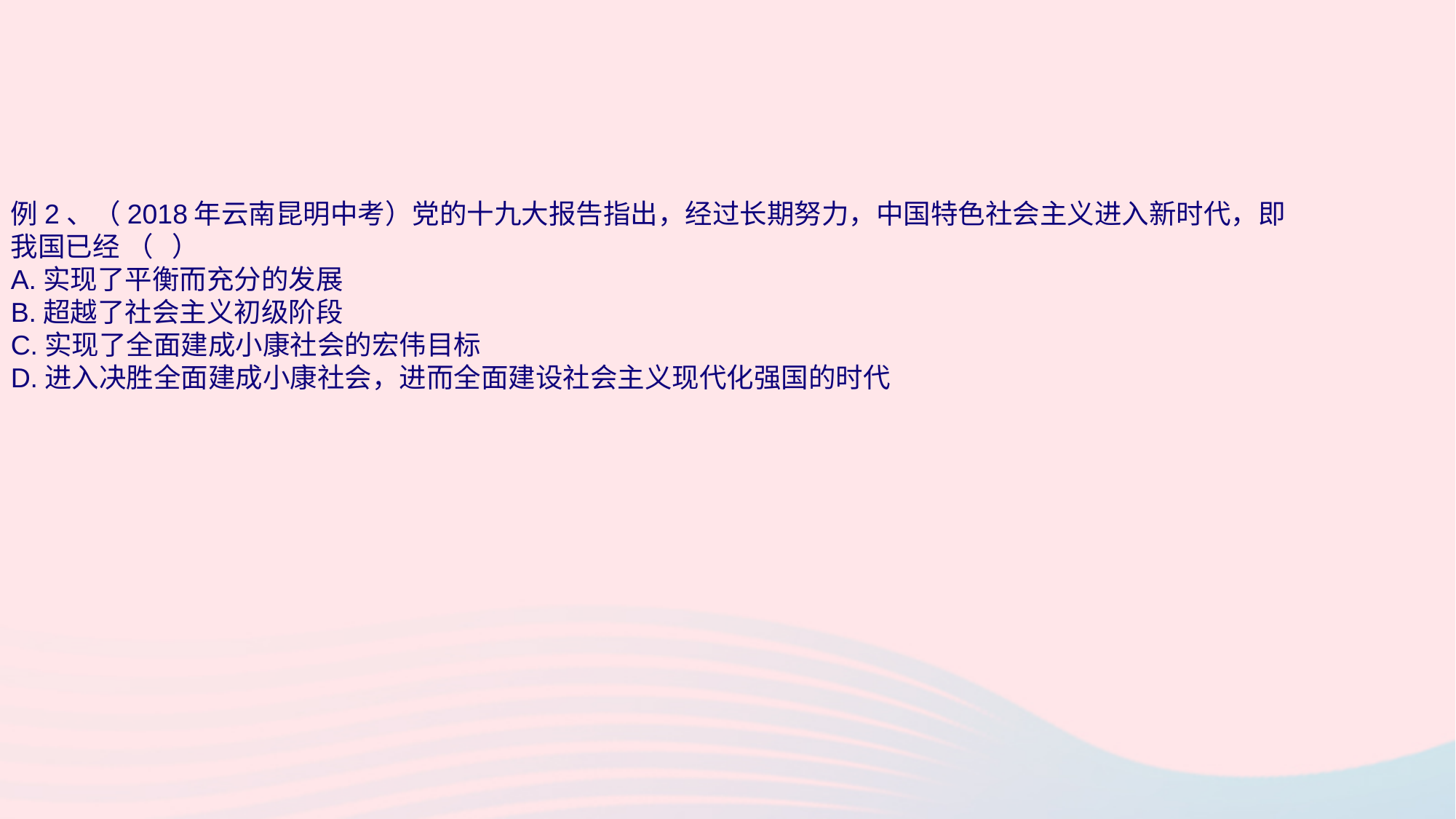

例2、（2018年云南昆明中考）党的十九大报告指出，经过长期努力，中国特色社会主义进入新时代，即我国已经 （   ）
A.实现了平衡而充分的发展
B.超越了社会主义初级阶段
C.实现了全面建成小康社会的宏伟目标
D.进入决胜全面建成小康社会，进而全面建设社会主义现代化强国的时代